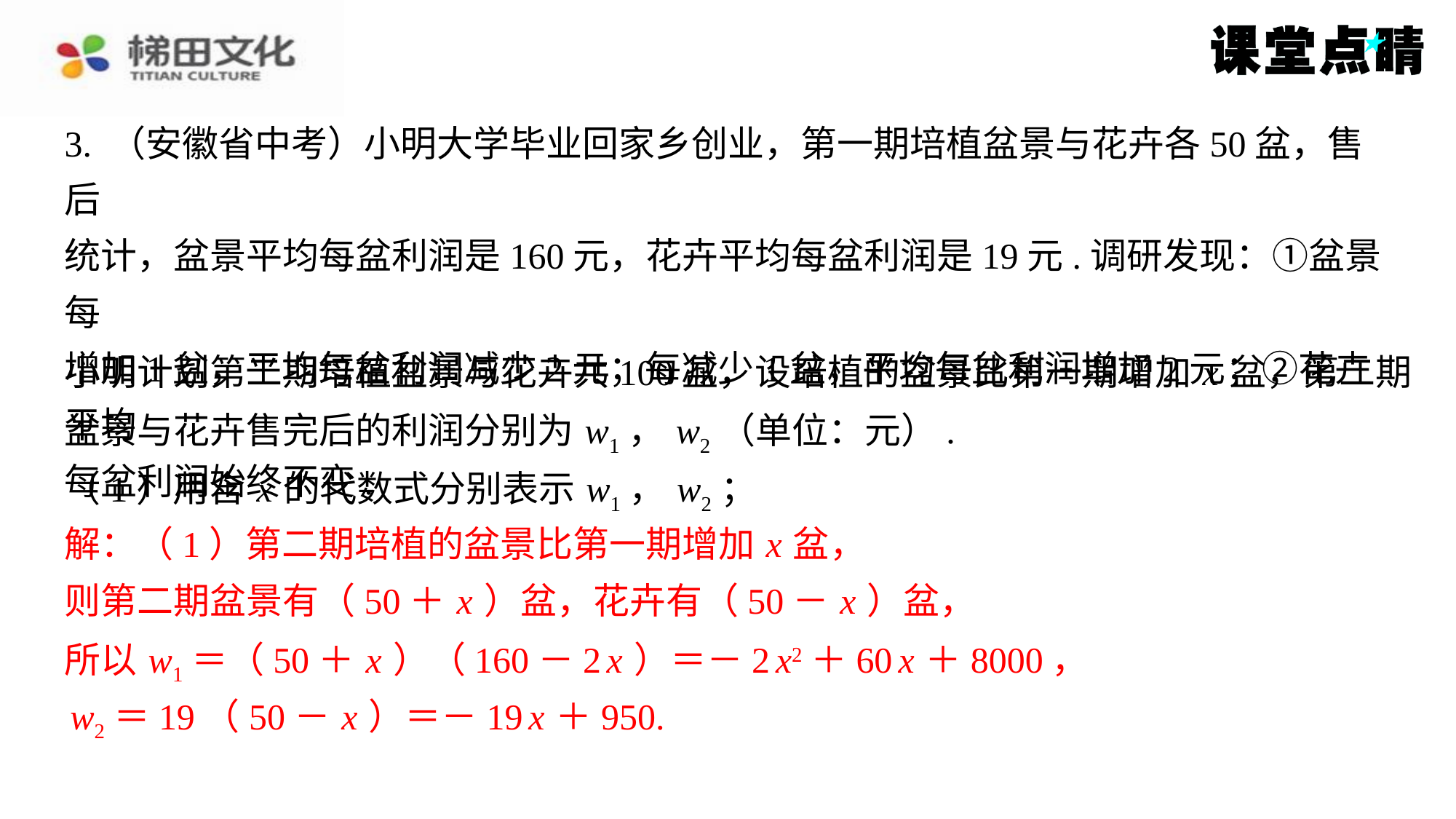

3. （安徽省中考）小明大学毕业回家乡创业，第一期培植盆景与花卉各50盆，售后
统计，盆景平均每盆利润是160元，花卉平均每盆利润是19元.调研发现：①盆景每
增加1盆，平均每盆利润减少2元；每减少1盆，平均每盆利润增加2元；②花卉平均
每盆利润始终不变.
小明计划第二期培植盆景与花卉共100盆，设培植的盆景比第一期增加 x 盆，第二期
盆景与花卉售完后的利润分别为 w1， w2（单位：元）.
（1）用含 x 的代数式分别表示 w1， w2；
解：（1）第二期培植的盆景比第一期增加 x 盆，
解：（1）第二期培植的盆景比第一期增加 x 盆，
则第二期盆景有（50＋ x ）盆，花卉有（50－ x ）盆，
所以 w1＝（50＋ x ）（160－2 x ）＝－2 x2＋60 x ＋8000，
 w2＝19（50－ x ）＝－19 x ＋950.
则第二期盆景有（50＋ x ）盆，花卉有（50－ x ）盆，
所以 w1＝（50＋ x ）（160－2 x ）＝－2 x2＋60 x ＋8000，
w2＝19（50－ x ）＝－19 x ＋950.